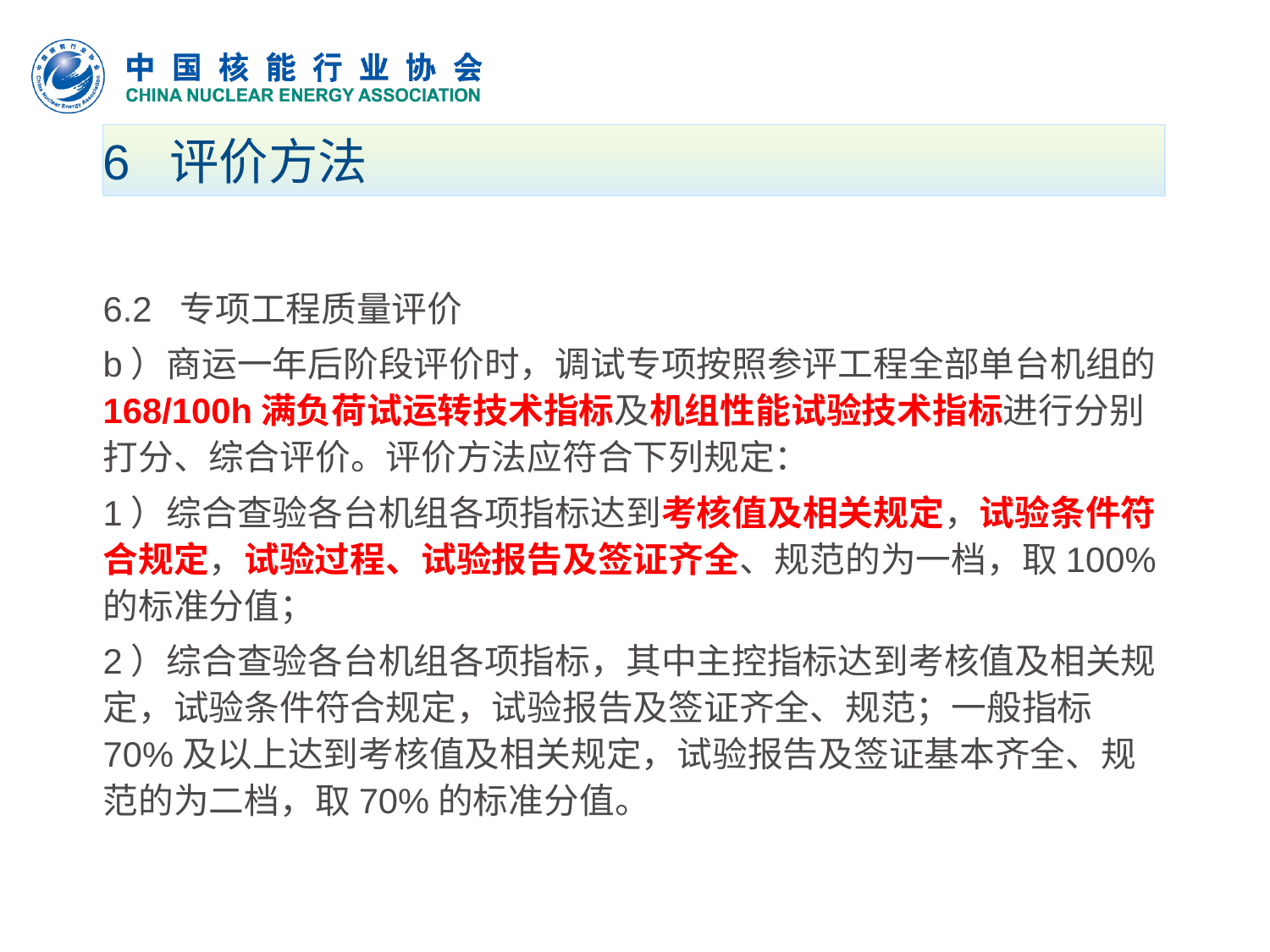

# 6  评价方法
6.2  专项工程质量评价
b）商运一年后阶段评价时，调试专项按照参评工程全部单台机组的168/100h满负荷试运转技术指标及机组性能试验技术指标进行分别打分、综合评价。评价方法应符合下列规定：
1）综合查验各台机组各项指标达到考核值及相关规定，试验条件符合规定，试验过程、试验报告及签证齐全、规范的为一档，取100%的标准分值；
2）综合查验各台机组各项指标，其中主控指标达到考核值及相关规定，试验条件符合规定，试验报告及签证齐全、规范；一般指标70%及以上达到考核值及相关规定，试验报告及签证基本齐全、规范的为二档，取70%的标准分值。